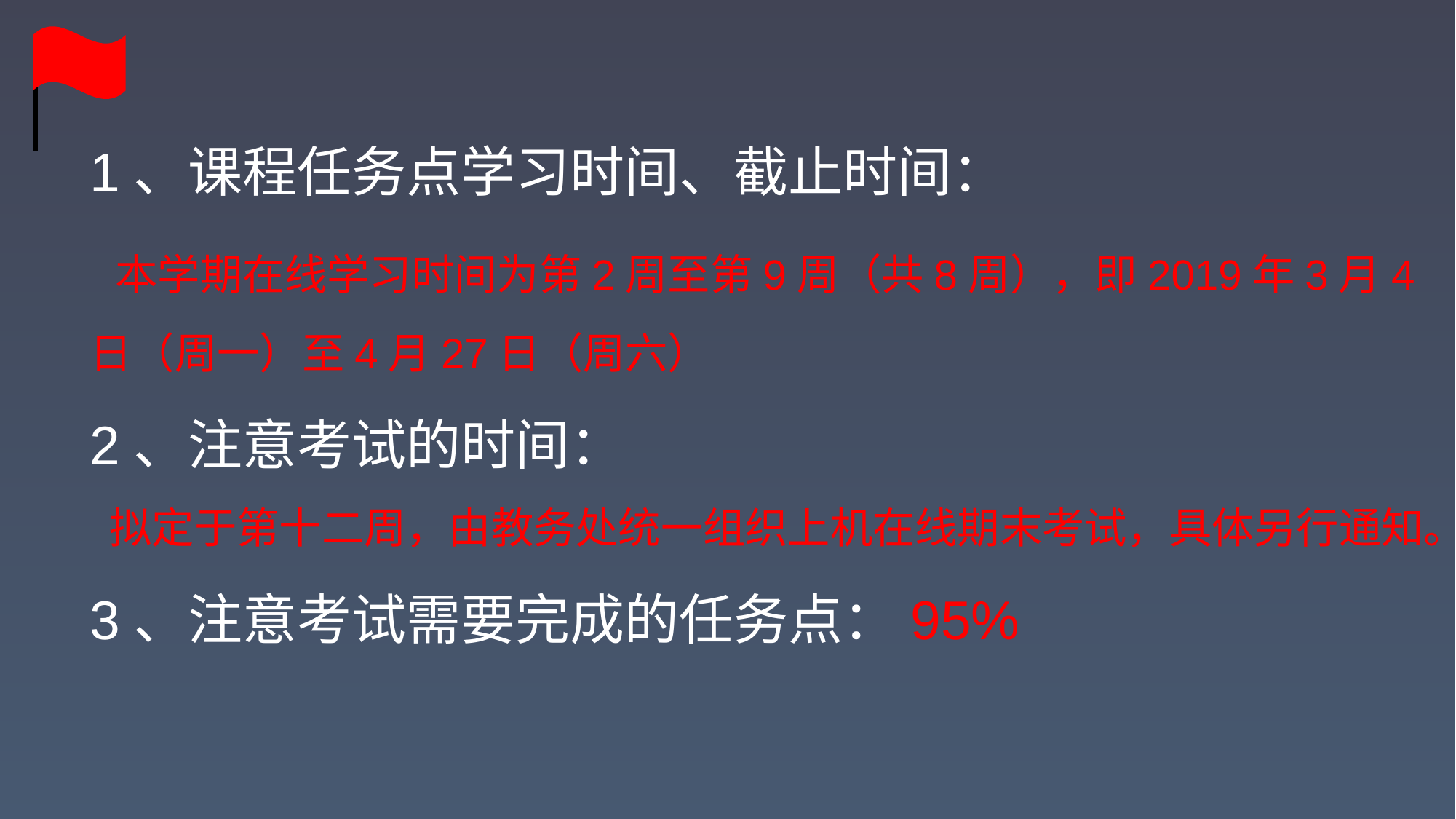

1、课程任务点学习时间、截止时间：
 本学期在线学习时间为第2周至第9周（共8周），即2019年3月4日（周一）至4月27日（周六）
2、注意考试的时间：
 拟定于第十二周，由教务处统一组织上机在线期末考试，具体另行通知。
3、注意考试需要完成的任务点：95%